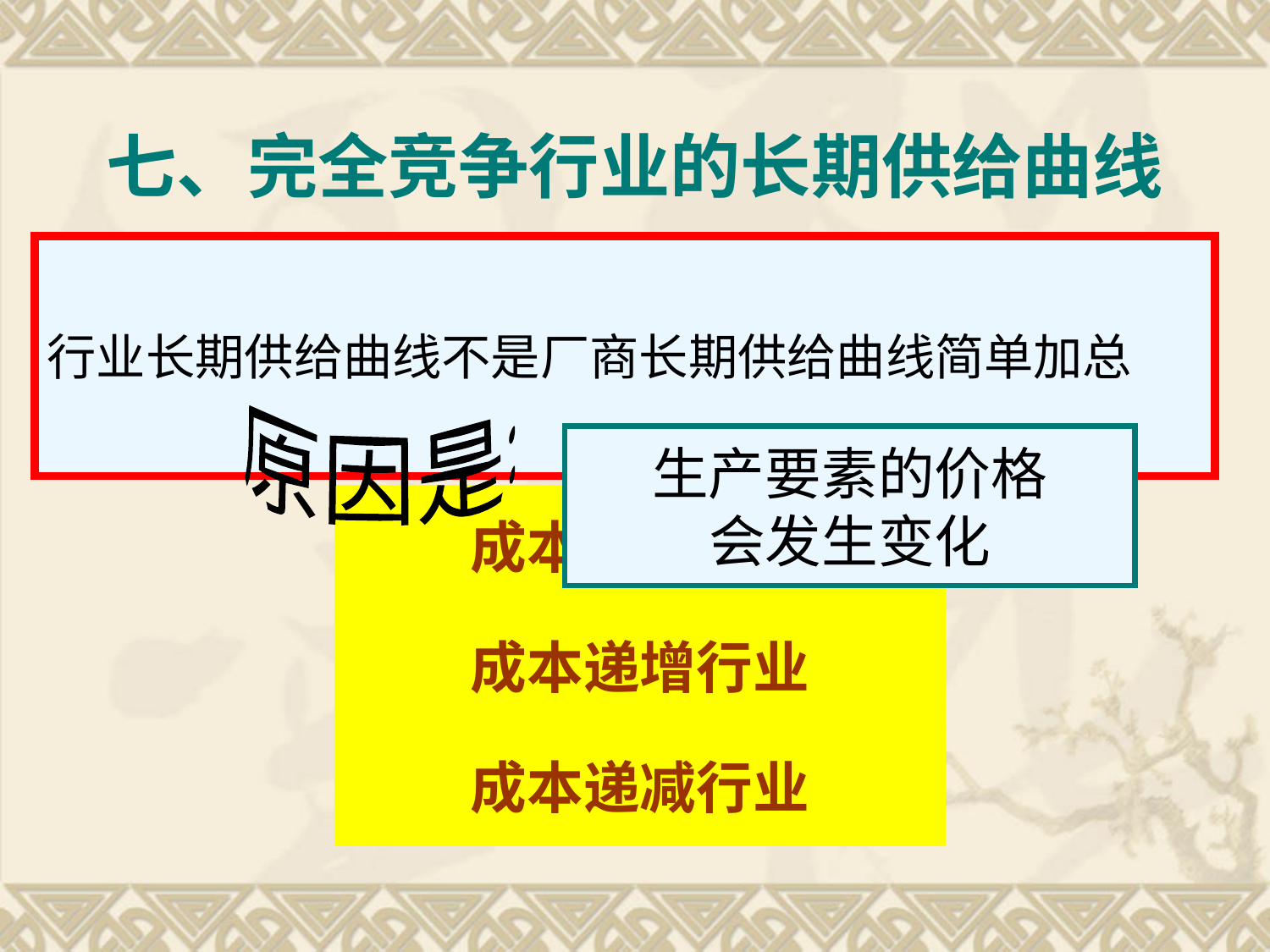

# 七、完全竞争行业的长期供给曲线
行业长期供给曲线不是厂商长期供给曲线简单加总
原因是:
生产要素的价格
会发生变化
成本不变行业
成本递增行业
成本递减行业